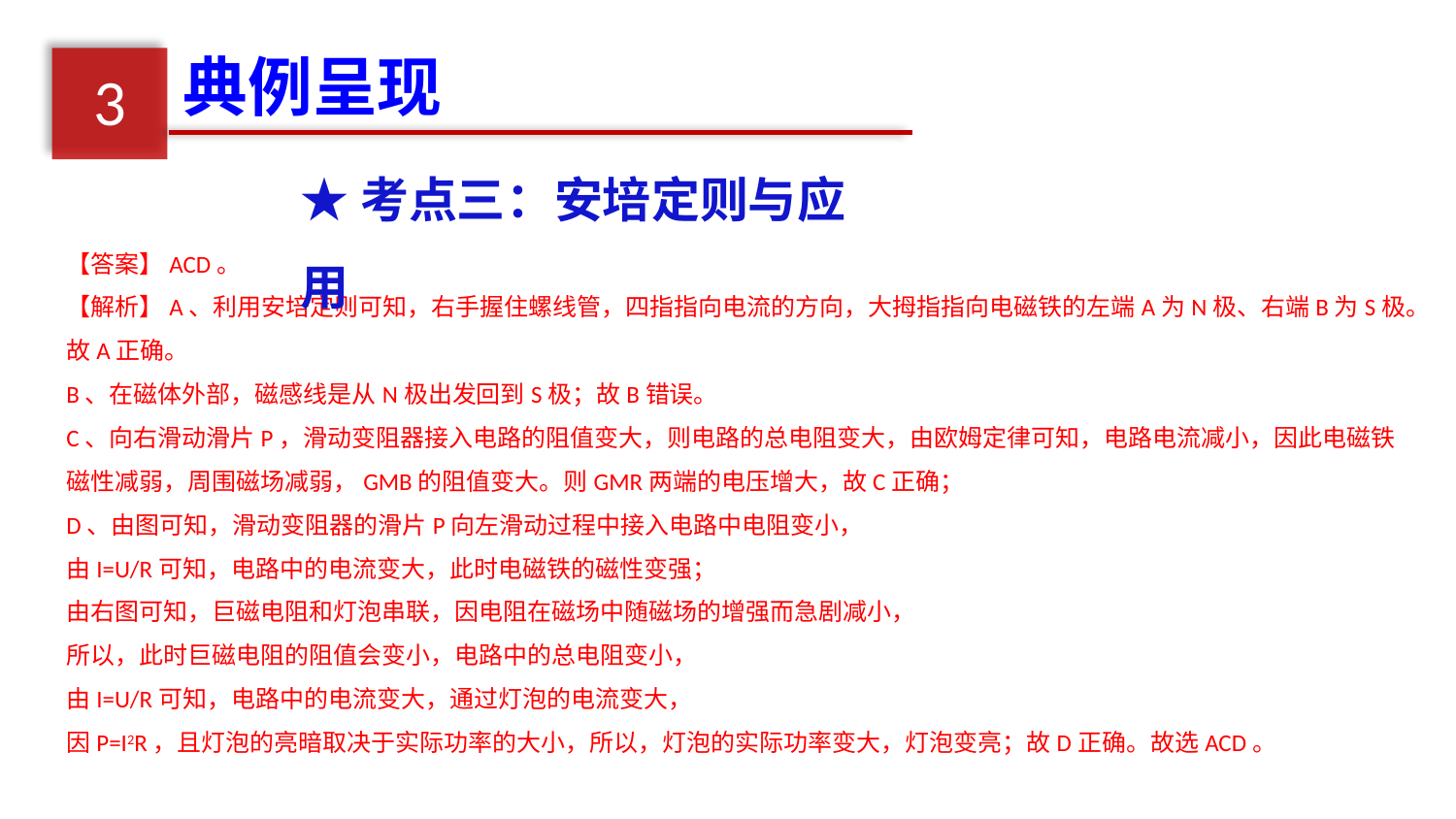

典例呈现

3
★考点三：安培定则与应用
【答案】ACD。
【解析】A、利用安培定则可知，右手握住螺线管，四指指向电流的方向，大拇指指向电磁铁的左端A为N极、右端B为S极。故A正确。
B、在磁体外部，磁感线是从N极出发回到S极；故B错误。
C、向右滑动滑片P，滑动变阻器接入电路的阻值变大，则电路的总电阻变大，由欧姆定律可知，电路电流减小，因此电磁铁磁性减弱，周围磁场减弱，GMB的阻值变大。则GMR两端的电压增大，故C正确；
D、由图可知，滑动变阻器的滑片P向左滑动过程中接入电路中电阻变小，
由I=U/R可知，电路中的电流变大，此时电磁铁的磁性变强；
由右图可知，巨磁电阻和灯泡串联，因电阻在磁场中随磁场的增强而急剧减小，
所以，此时巨磁电阻的阻值会变小，电路中的总电阻变小，
由I=U/R可知，电路中的电流变大，通过灯泡的电流变大，
因P=I2R，且灯泡的亮暗取决于实际功率的大小，所以，灯泡的实际功率变大，灯泡变亮；故D正确。故选ACD。